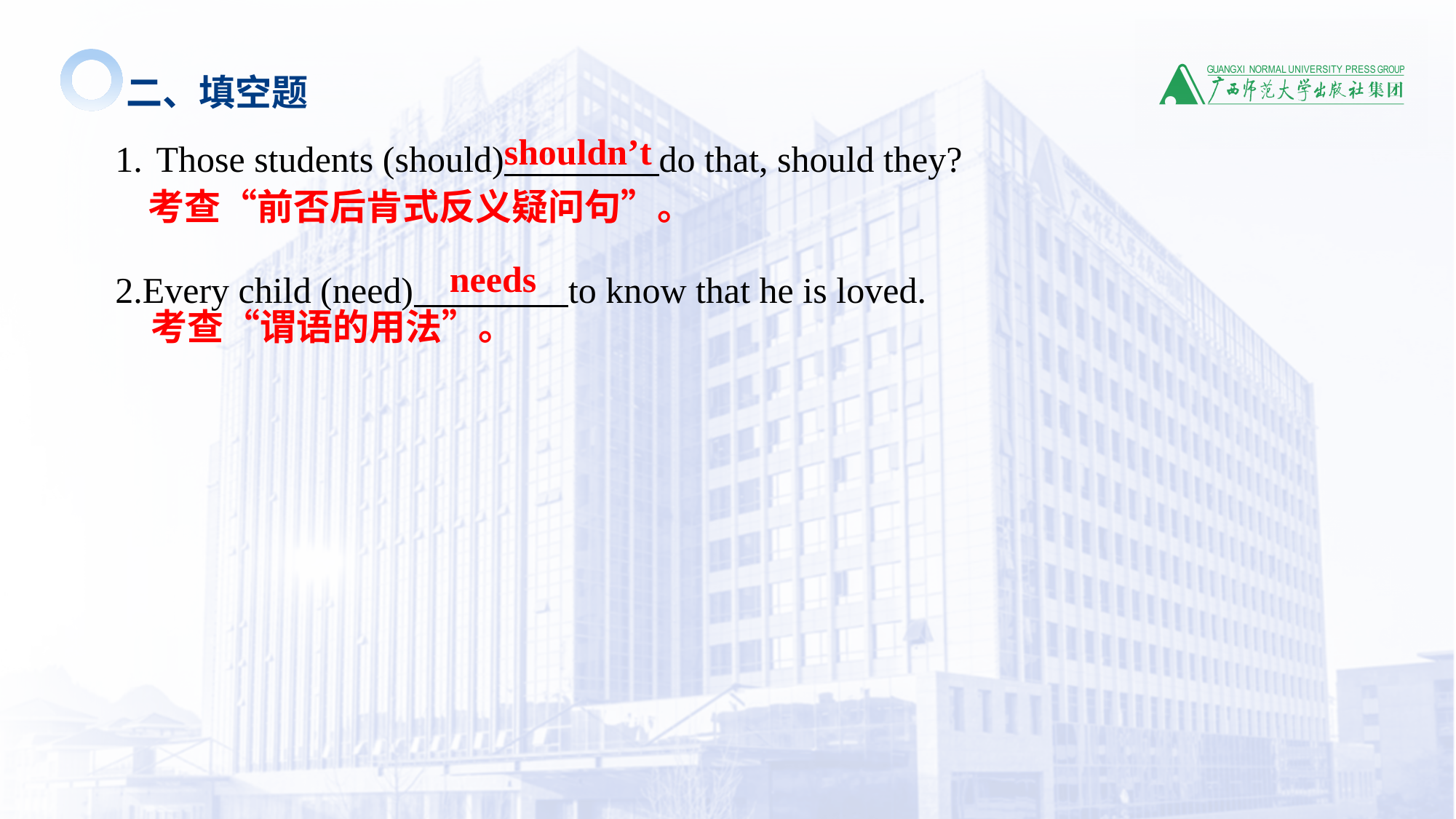

二、填空题

shouldn’t
Those students (should)                 do that, should they?

2.Every child (need)                 to know that he is loved.

考查“前否后肯式反义疑问句”。
needs
考查“谓语的用法”。